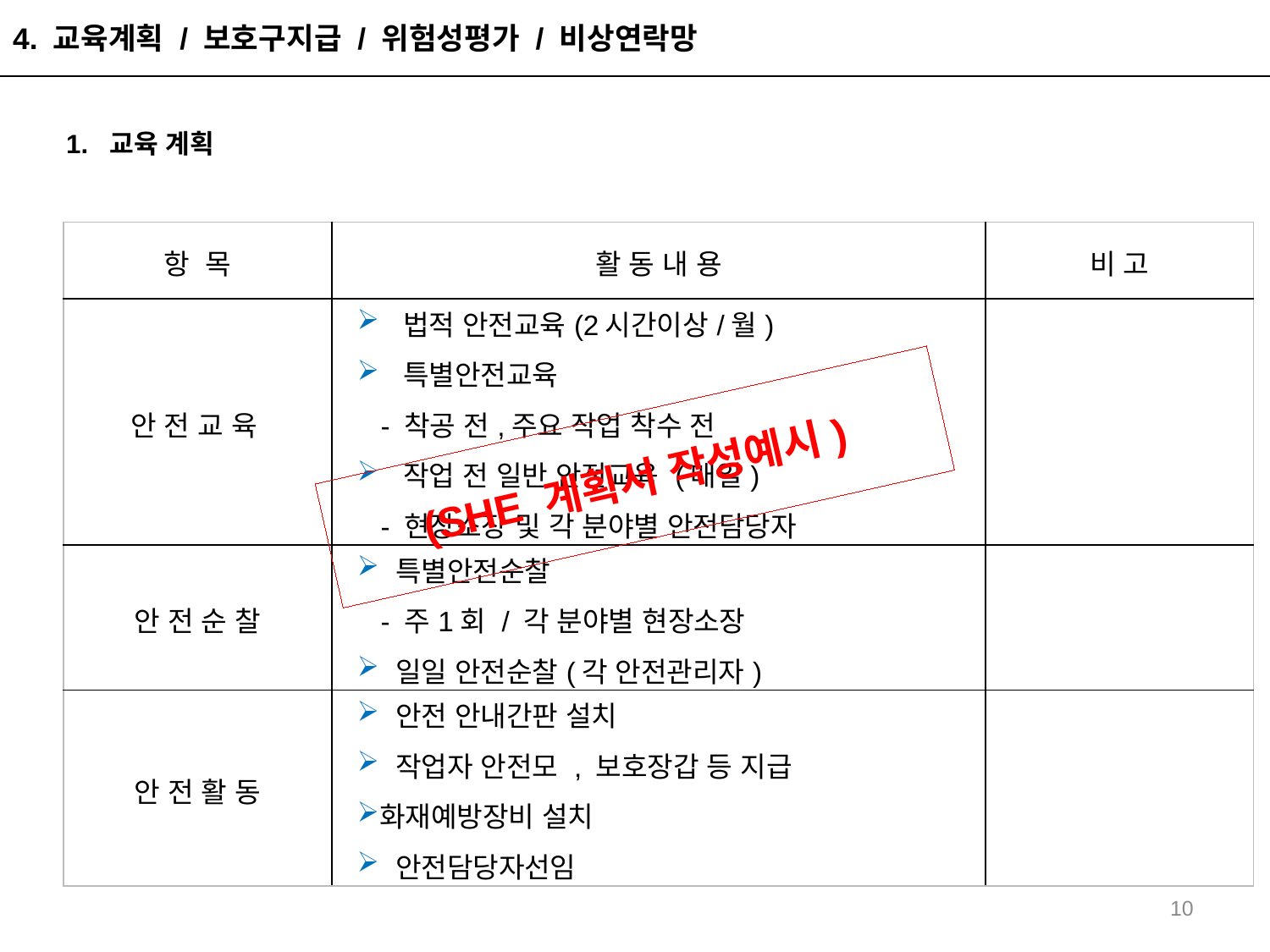

4. 교육계획 / 보호구지급 / 위험성평가 / 비상연락망
        1.  교육 계획

| 항 목 | 활 동 내 용 | 비 고 |
| --- | --- | --- |
| 안 전 교 육 | 법적 안전교육(2시간이상/월) 특별안전교육 - 착공 전,주요 작업 착수 전 작업 전 일반 안전교육 (매일) - 현장소장 및 각 분야별 안전담당자 |  |
| 안 전 순 찰 | 특별안전순찰 - 주1회 / 각 분야별 현장소장 일일 안전순찰(각 안전관리자) |  |
| 안 전 활 동 | 안전 안내간판 설치 작업자 안전모 , 보호장갑 등 지급 화재예방장비 설치 안전담당자선임 |  |
(SHE 계획서 작성예시)
10